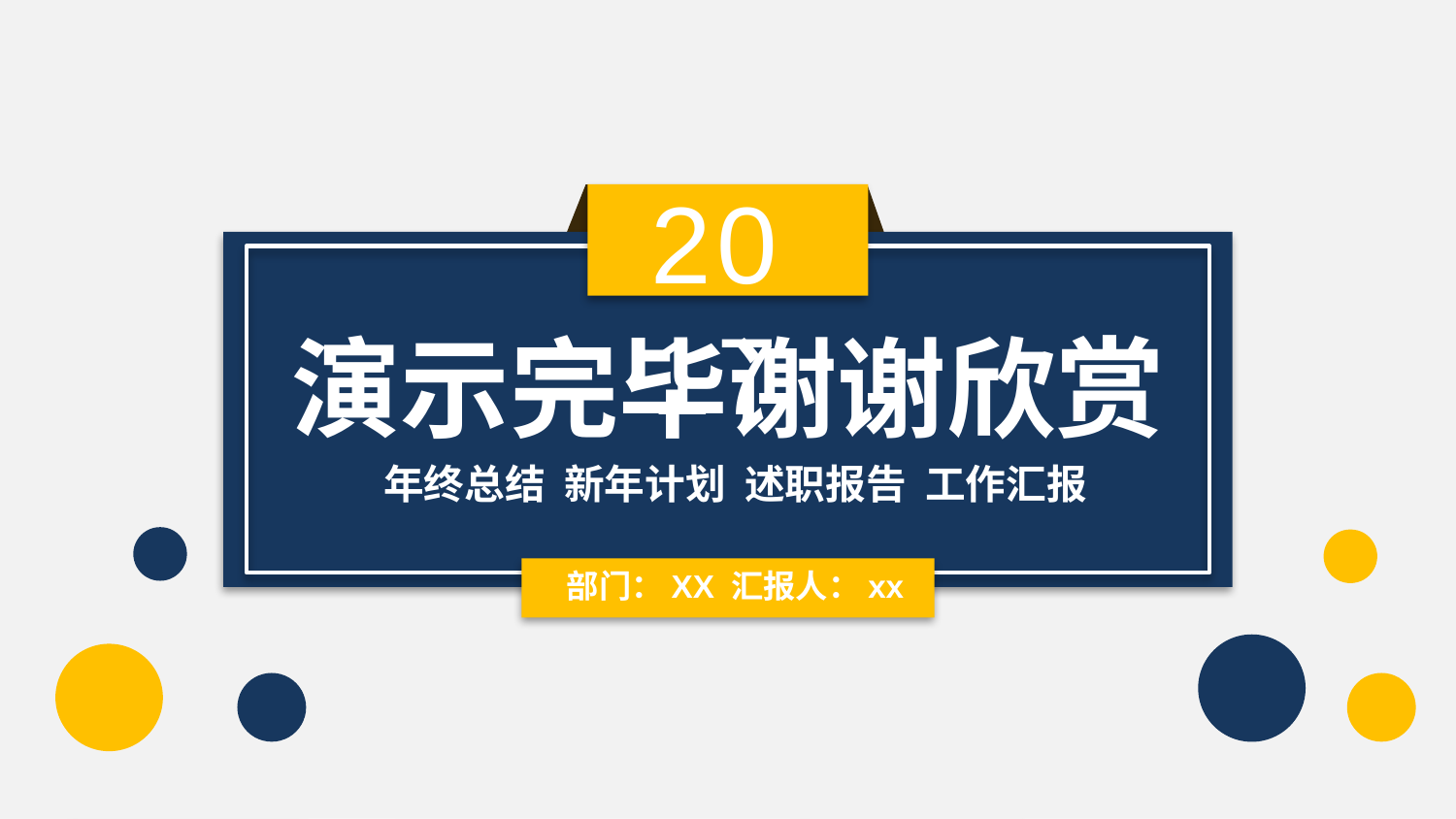

2017

演示完毕谢谢欣赏
年终总结  新年计划  述职报告  工作汇报

部门：XX 汇报人：xx